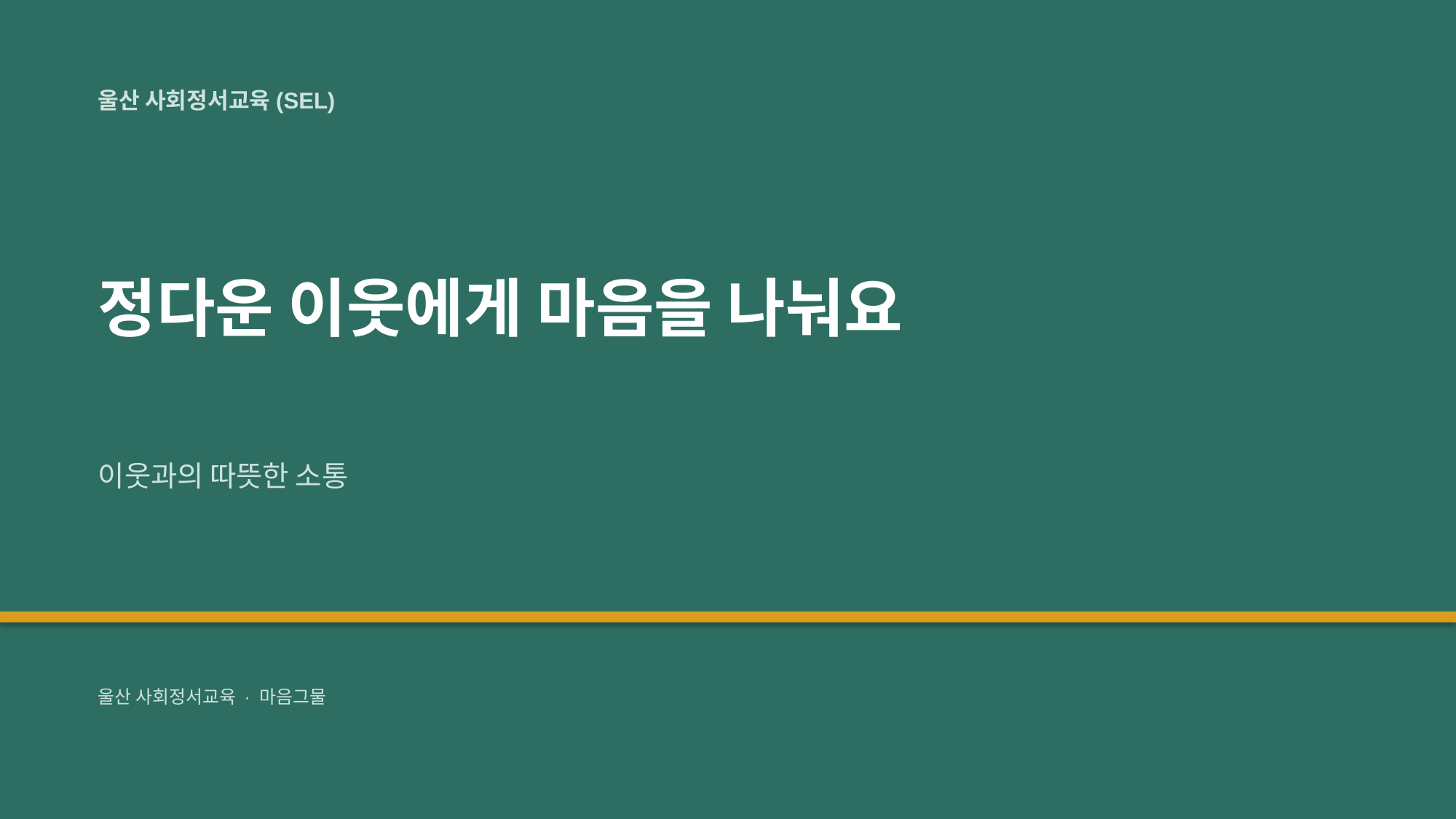

울산 사회정서교육(SEL)
정다운 이웃에게 마음을 나눠요
이웃과의 따뜻한 소통

울산 사회정서교육 · 마음그물